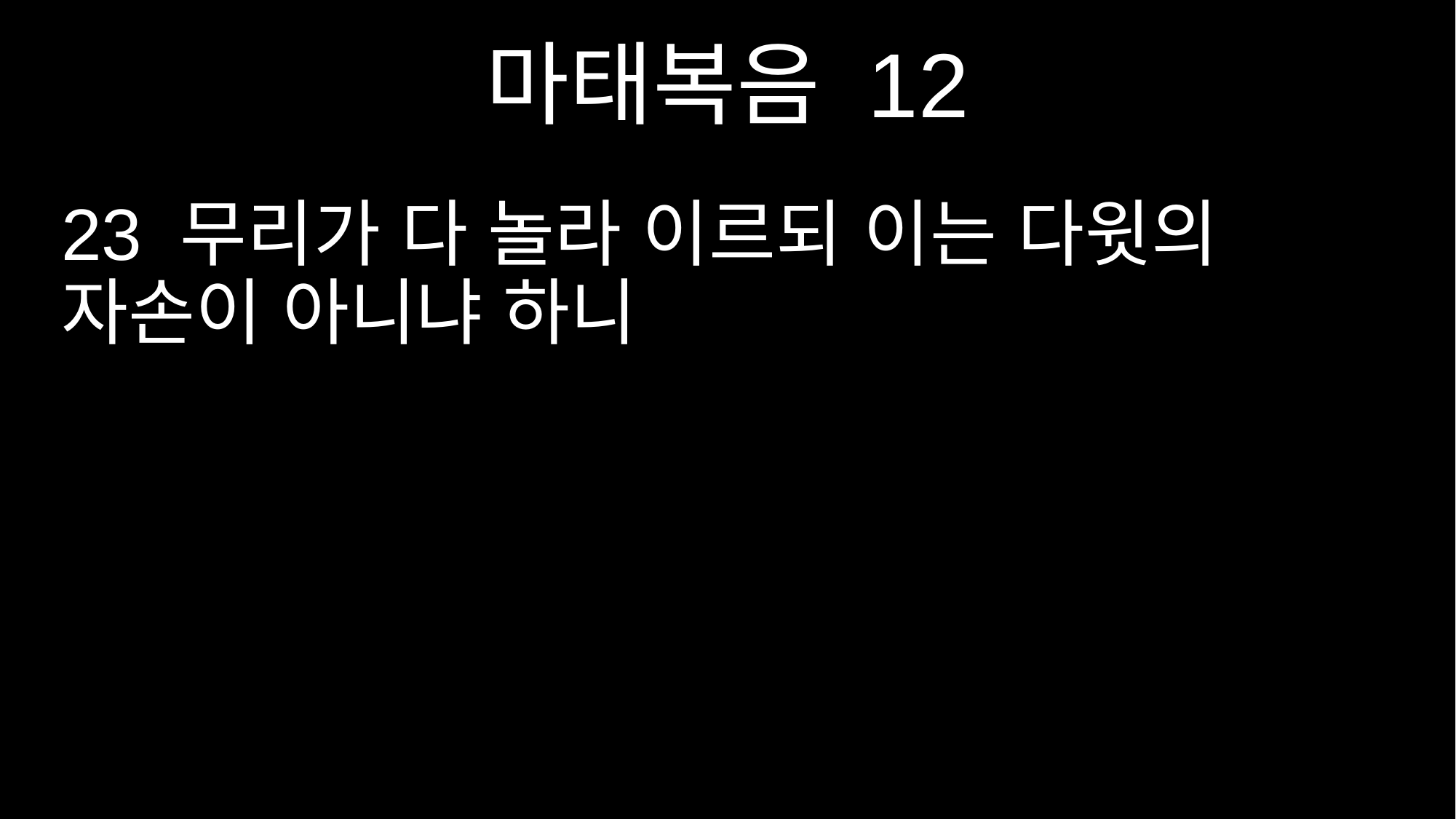

마태복음 12
23 무리가 다 놀라 이르되 이는 다윗의 자손이 아니냐 하니